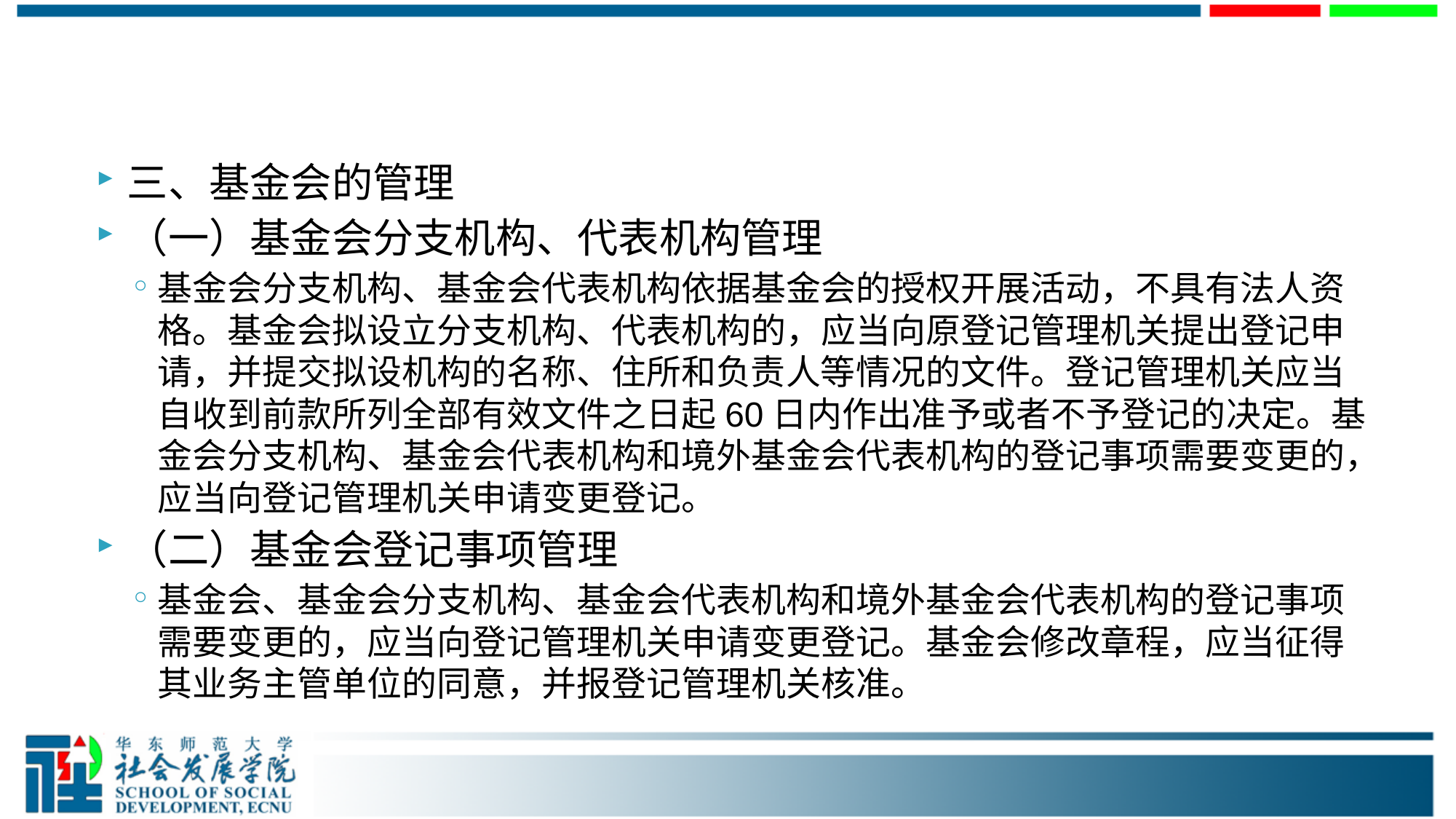

#
三、基金会的管理
（一）基金会分支机构、代表机构管理
基金会分支机构、基金会代表机构依据基金会的授权开展活动，不具有法人资格。基金会拟设立分支机构、代表机构的，应当向原登记管理机关提出登记申请，并提交拟设机构的名称、住所和负责人等情况的文件。登记管理机关应当自收到前款所列全部有效文件之日起60日内作出准予或者不予登记的决定。基金会分支机构、基金会代表机构和境外基金会代表机构的登记事项需要变更的，应当向登记管理机关申请变更登记。
（二）基金会登记事项管理
基金会、基金会分支机构、基金会代表机构和境外基金会代表机构的登记事项需要变更的，应当向登记管理机关申请变更登记。基金会修改章程，应当征得其业务主管单位的同意，并报登记管理机关核准。